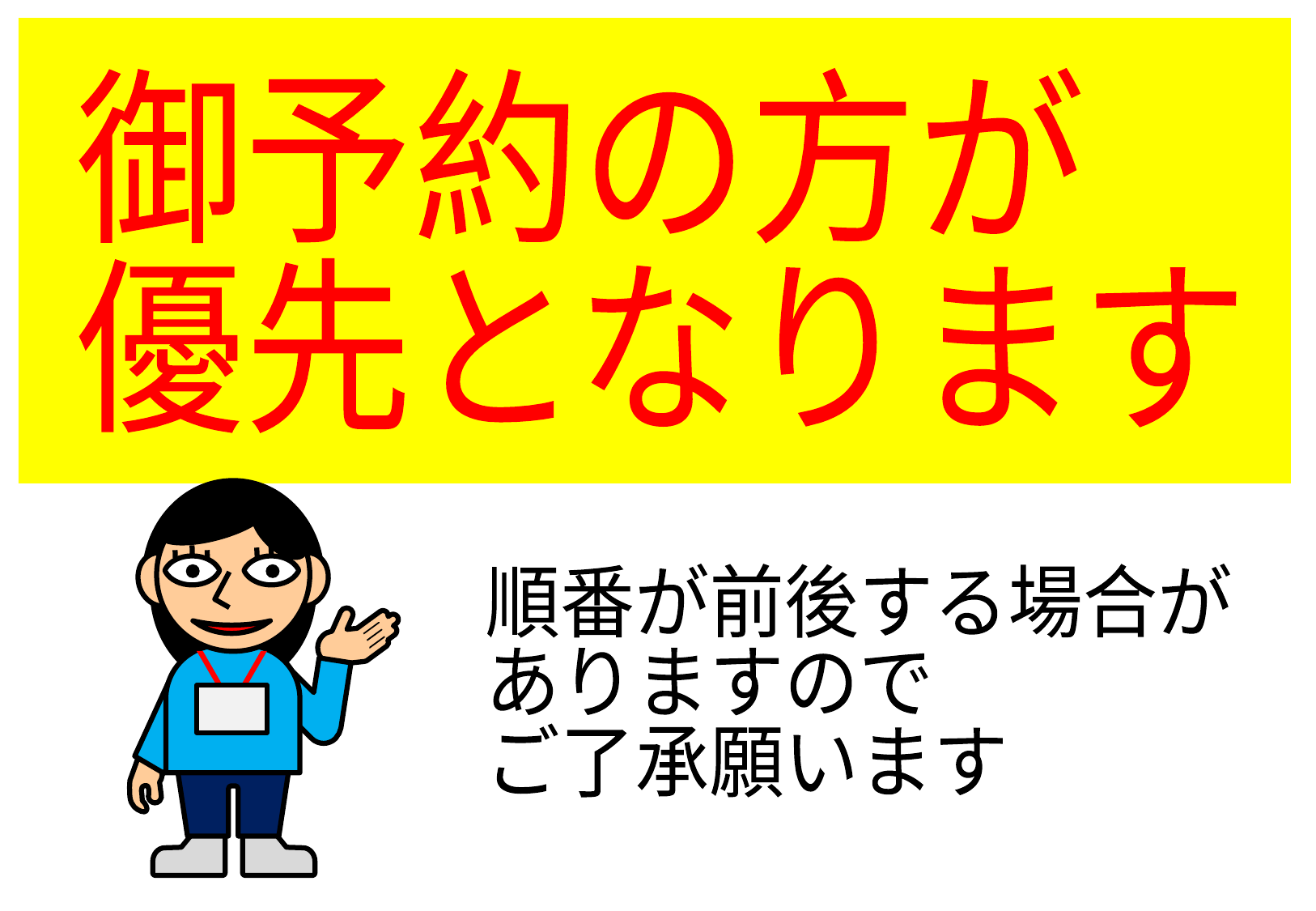

御予約の方が
優先となります

順番が前後する場合が
ありますので
ご了承願います